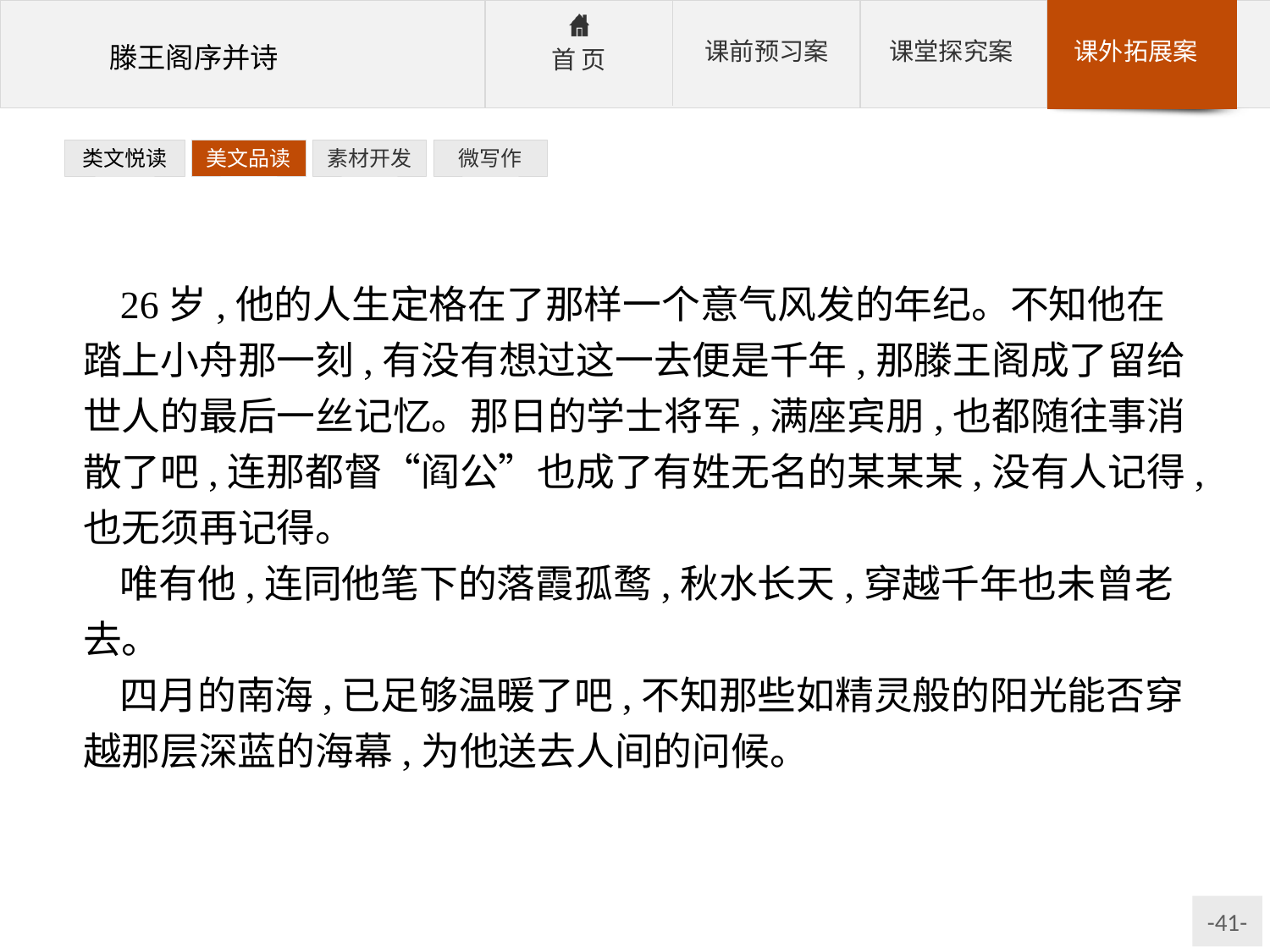

类文悦读
美文品读
素材开发
微写作
26岁,他的人生定格在了那样一个意气风发的年纪。不知他在踏上小舟那一刻,有没有想过这一去便是千年,那滕王阁成了留给世人的最后一丝记忆。那日的学士将军,满座宾朋,也都随往事消散了吧,连那都督“阎公”也成了有姓无名的某某某,没有人记得,也无须再记得。
唯有他,连同他笔下的落霞孤鹜,秋水长天,穿越千年也未曾老去。
四月的南海,已足够温暖了吧,不知那些如精灵般的阳光能否穿越那层深蓝的海幕,为他送去人间的问候。